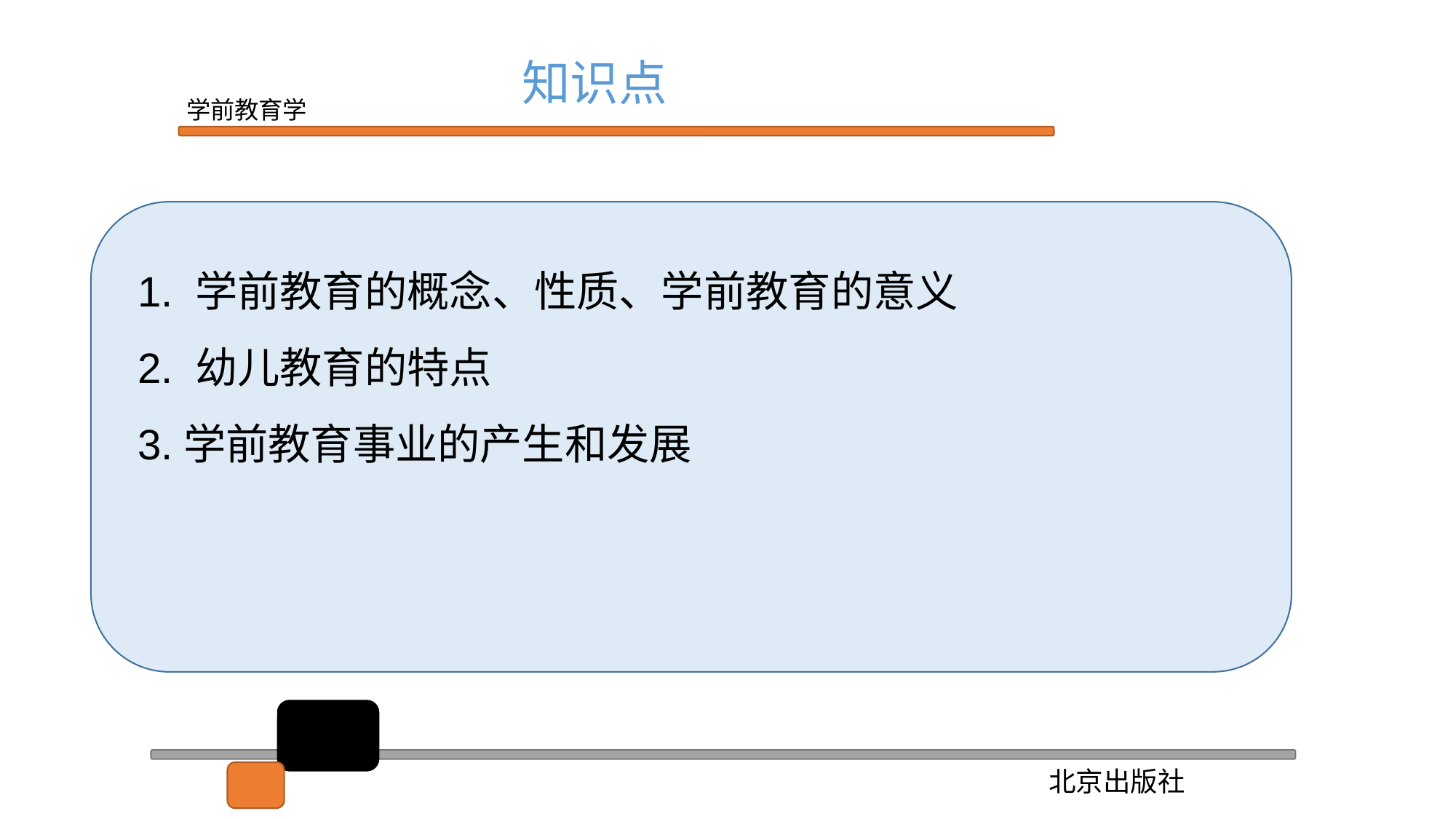

知识点

1. 学前教育的概念、性质、学前教育的意义
2. 幼儿教育的特点
3.学前教育事业的产生和发展